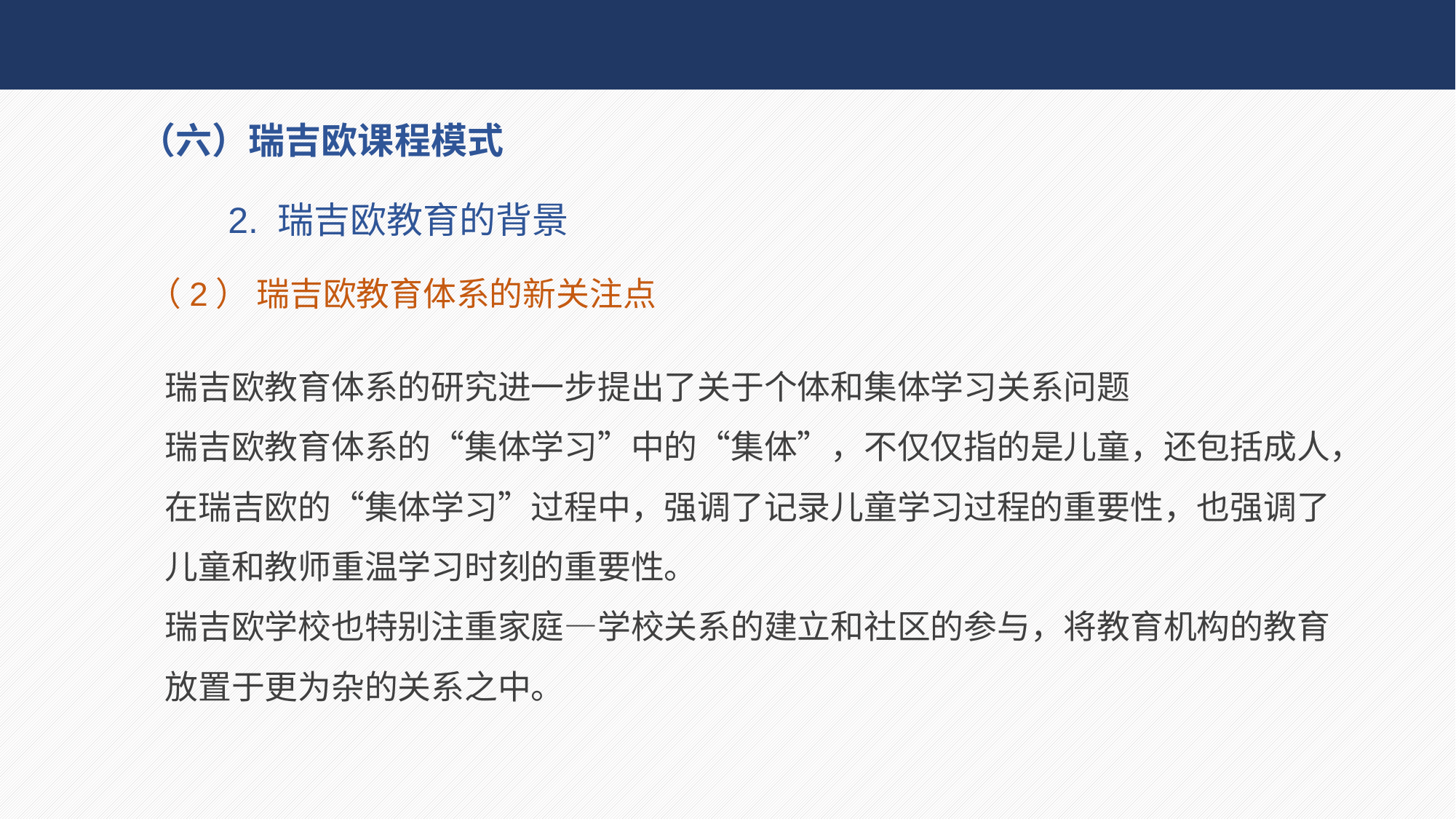

（六）瑞吉欧课程模式
 2. 瑞吉欧教育的背景
（2） 瑞吉欧教育体系的新关注点
瑞吉欧教育体系的研究进一步提出了关于个体和集体学习关系问题
瑞吉欧教育体系的“集体学习”中的“集体”，不仅仅指的是儿童，还包括成人，
在瑞吉欧的“集体学习”过程中，强调了记录儿童学习过程的重要性，也强调了儿童和教师重温学习时刻的重要性。
瑞吉欧学校也特别注重家庭—学校关系的建立和社区的参与，将教育机构的教育放置于更为杂的关系之中。